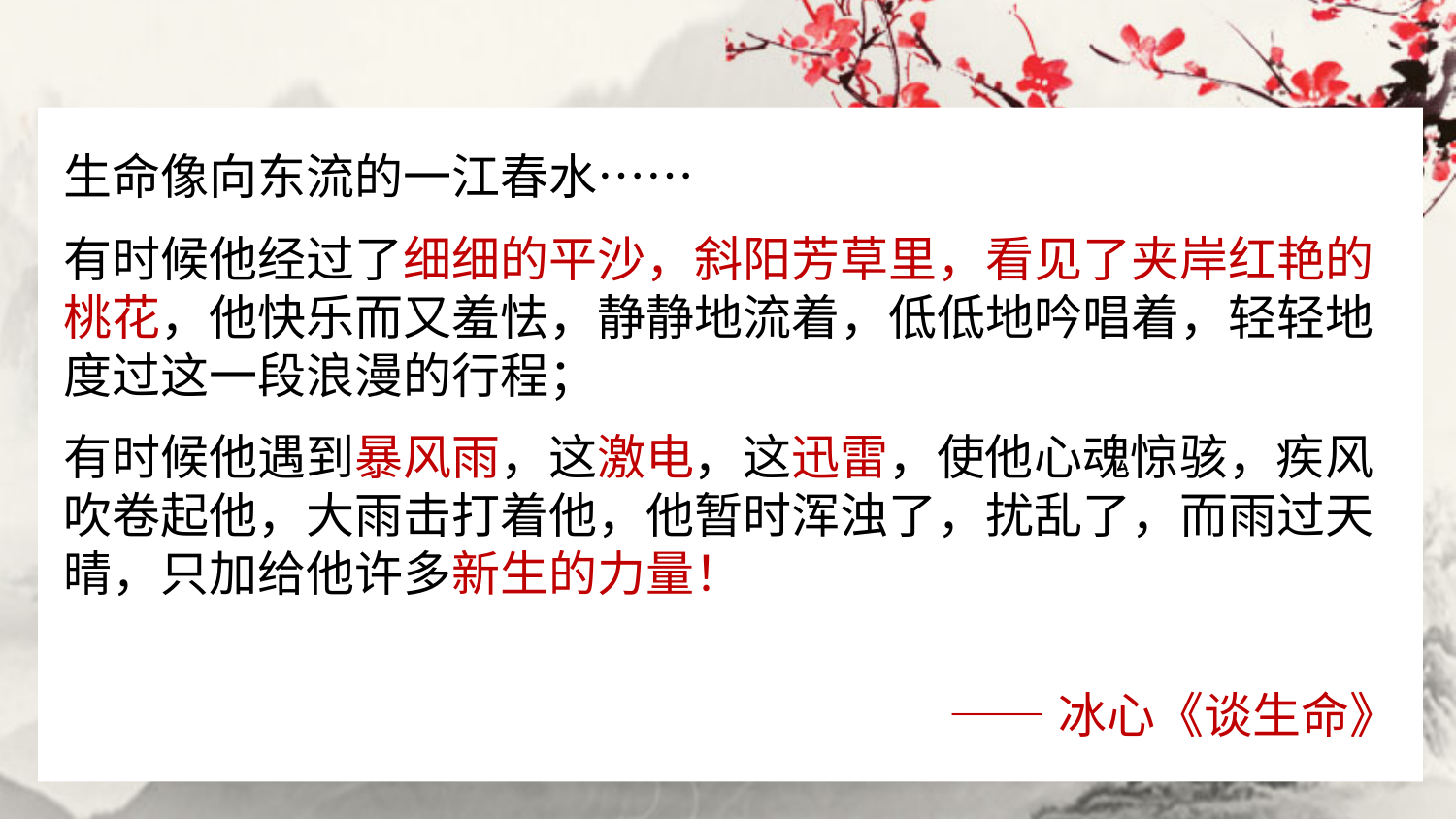

生命像向东流的一江春水……
有时候他经过了细细的平沙，斜阳芳草里，看见了夹岸红艳的桃花，他快乐而又羞怯，静静地流着，低低地吟唱着，轻轻地度过这一段浪漫的行程；
有时候他遇到暴风雨，这激电，这迅雷，使他心魂惊骇，疾风吹卷起他，大雨击打着他，他暂时浑浊了，扰乱了，而雨过天晴，只加给他许多新生的力量！

                           ——冰心《谈生命》